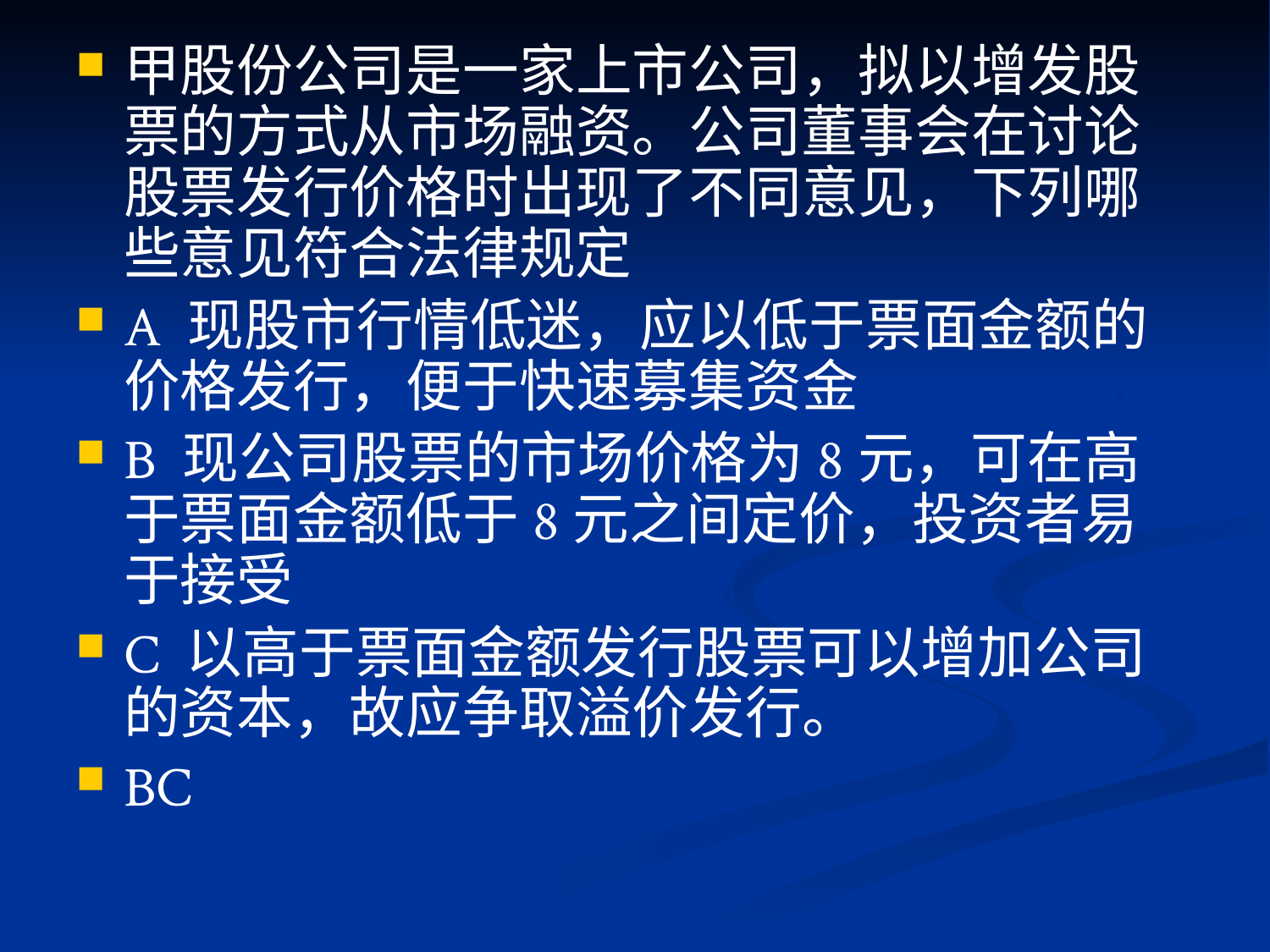

甲股份公司是一家上市公司，拟以增发股票的方式从市场融资。公司董事会在讨论股票发行价格时出现了不同意见，下列哪些意见符合法律规定
A 现股市行情低迷，应以低于票面金额的价格发行，便于快速募集资金
B 现公司股票的市场价格为8元，可在高于票面金额低于8元之间定价，投资者易于接受
C 以高于票面金额发行股票可以增加公司的资本，故应争取溢价发行。
BC
#